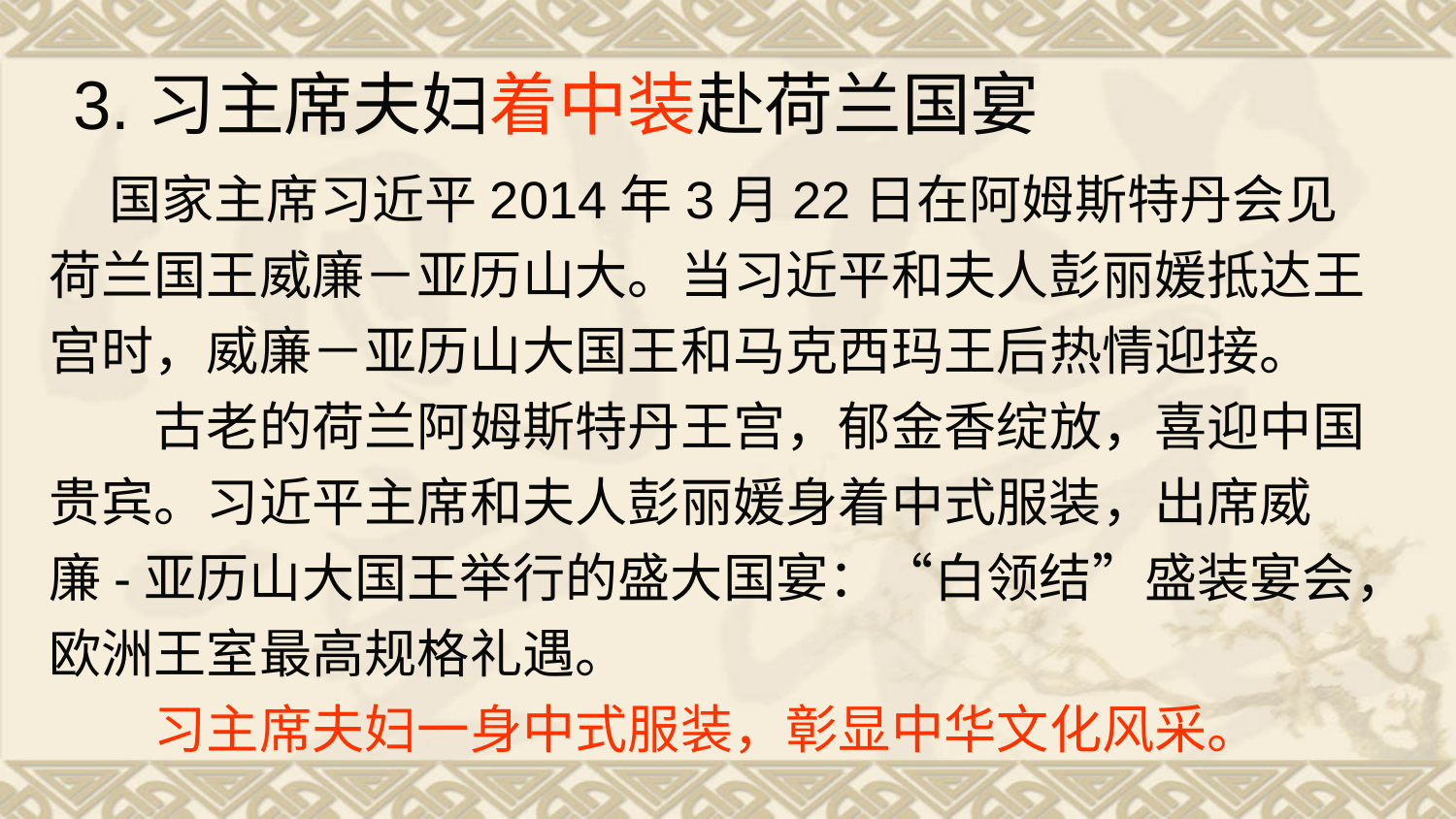

# 3.习主席夫妇着中装赴荷兰国宴
    国家主席习近平2014年3月22日在阿姆斯特丹会见荷兰国王威廉－亚历山大。当习近平和夫人彭丽媛抵达王宫时，威廉－亚历山大国王和马克西玛王后热情迎接。
　　古老的荷兰阿姆斯特丹王宫，郁金香绽放，喜迎中国贵宾。习近平主席和夫人彭丽媛身着中式服装，出席威廉-亚历山大国王举行的盛大国宴：“白领结”盛装宴会，欧洲王室最高规格礼遇。
　　习主席夫妇一身中式服装，彰显中华文化风采。